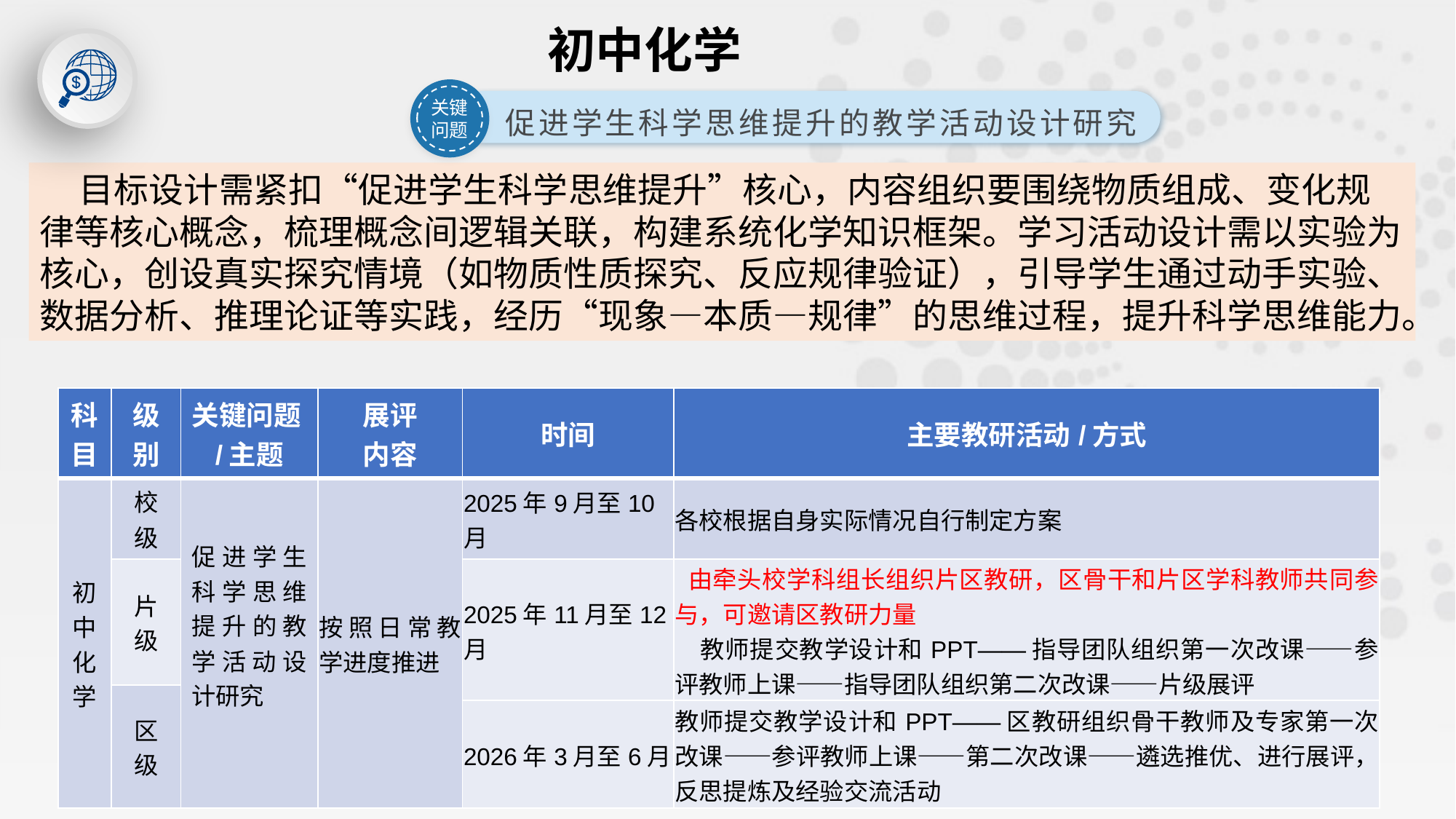

初中化学

关键问题

促进学生科学思维提升的教学活动设计研究
    目标设计需紧扣“促进学生科学思维提升”核心，内容组织要围绕物质组成、变化规律等核心概念，梳理概念间逻辑关联，构建系统化学知识框架。学习活动设计需以实验为核心，创设真实探究情境（如物质性质探究、反应规律验证），引导学生通过动手实验、数据分析、推理论证等实践，经历“现象—本质—规律”的思维过程，提升科学思维能力。
| 科 目 | 级 别 | 关键问题/主题 | 展评 内容 | 时间 | 主要教研活动/方式 |
| --- | --- | --- | --- | --- | --- |
| 初 中 化学 | 校 级 | 促进学生科学思维提升的教学活动设计研究 | 按照日常教学进度推进 | 2025年9月至10月 | 各校根据自身实际情况自行制定方案 |
|  | 片 级 |  |  | 2025年11月至12月 | 由牵头校学科组长组织片区教研，区骨干和片区学科教师共同参与，可邀请区教研力量 教师提交教学设计和PPT——指导团队组织第一次改课——参评教师上课——指导团队组织第二次改课——片级展评 |
|  | 区 级 |  |  |  |  |
|  |  |  |  | 2026年3月至6月 | 教师提交教学设计和PPT——区教研组织骨干教师及专家第一次改课——参评教师上课——第二次改课——遴选推优、进行展评，反思提炼及经验交流活动 |